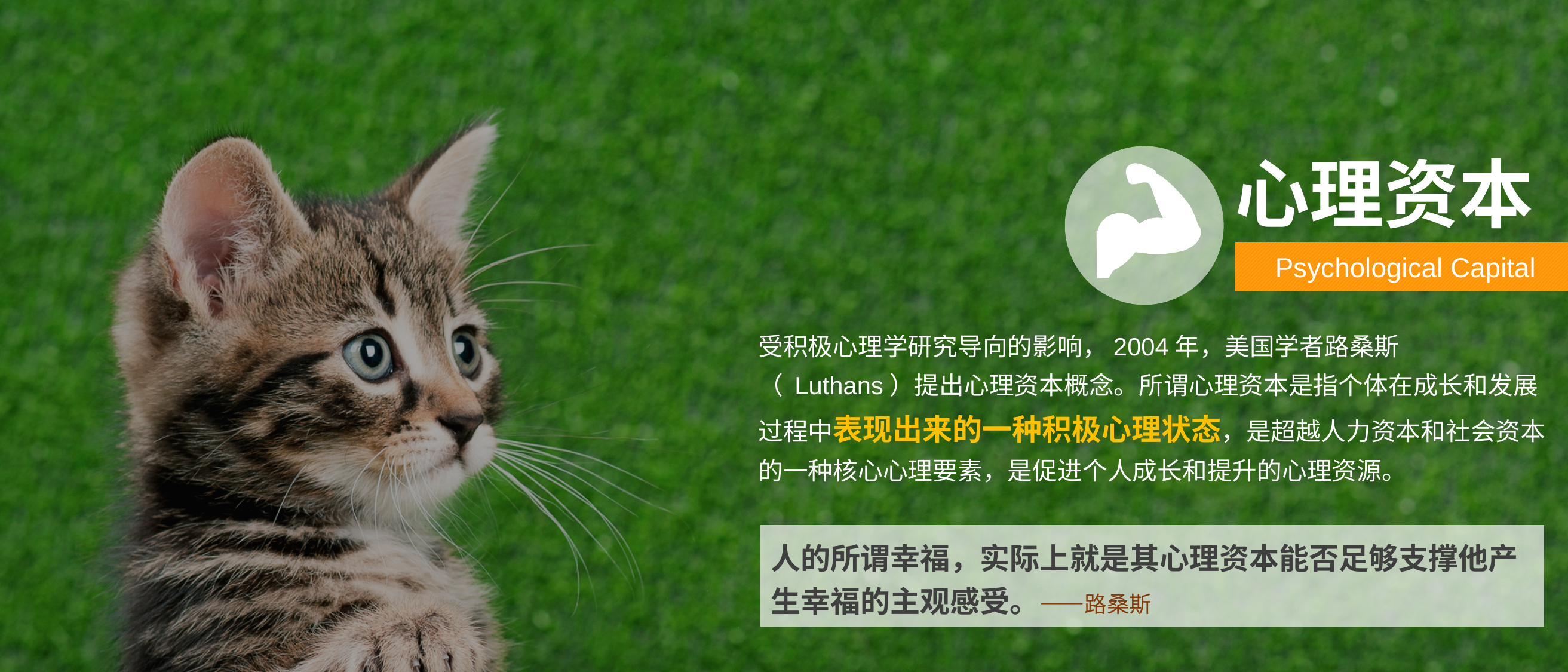

心理资本

 Psychological Capital
受积极心理学研究导向的影响，2004年，美国学者路桑斯（ Luthans）提出心理资本概念。所谓心理资本是指个体在成长和发展过程中表现出来的一种积极心理状态，是超越人力资本和社会资本的一种核心心理要素，是促进个人成长和提升的心理资源。

人的所谓幸福，实际上就是其心理资本能否足够支撑他产生幸福的主观感受。——路桑斯